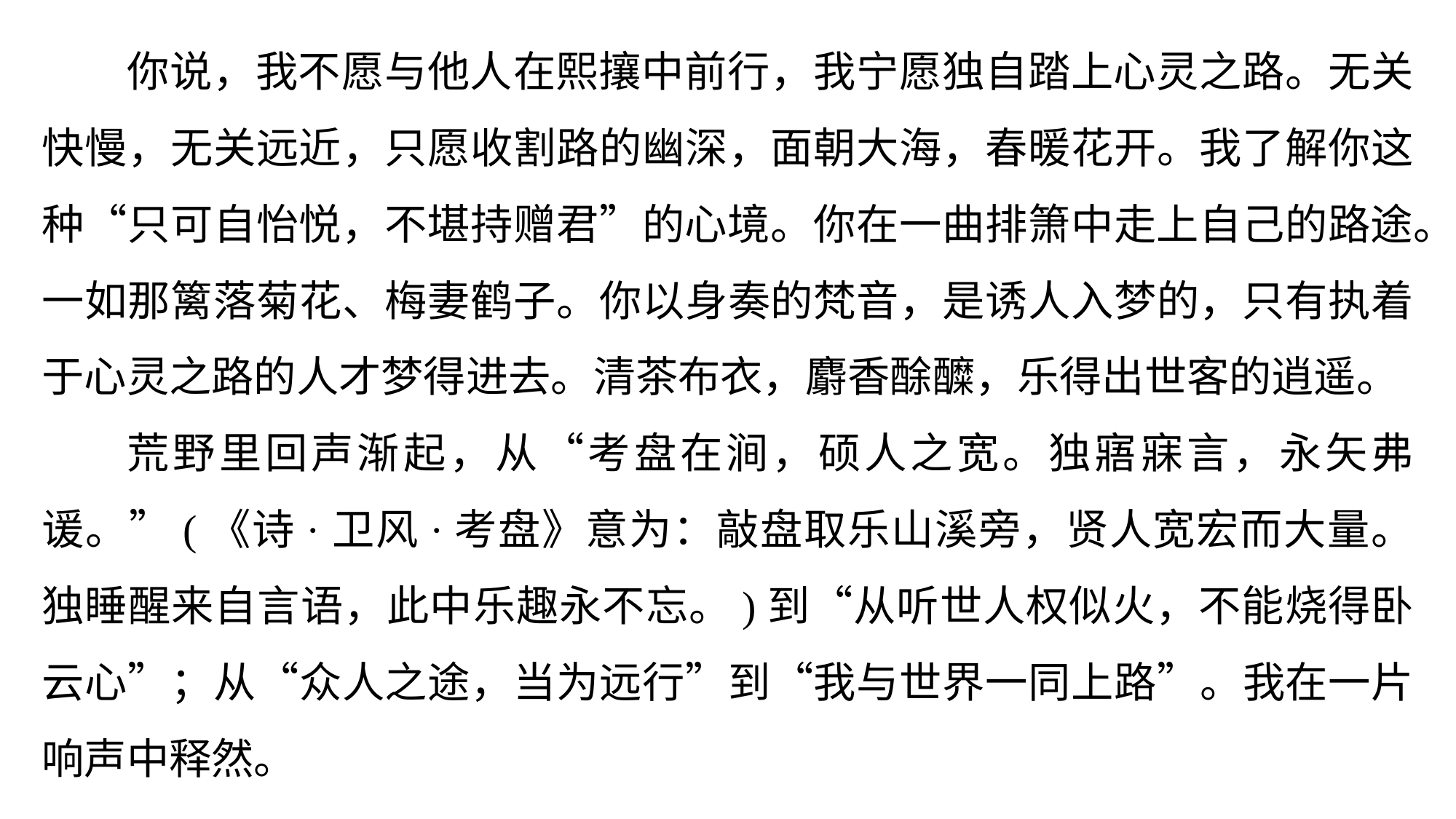

你说，我不愿与他人在熙攘中前行，我宁愿独自踏上心灵之路。无关快慢，无关远近，只愿收割路的幽深，面朝大海，春暖花开。我了解你这种“只可自怡悦，不堪持赠君”的心境。你在一曲排箫中走上自己的路途。一如那篱落菊花、梅妻鹤子。你以身奏的梵音，是诱人入梦的，只有执着于心灵之路的人才梦得进去。清茶布衣，麝香酴醾，乐得出世客的逍遥。
荒野里回声渐起，从“考盘在涧，硕人之宽。独寤寐言，永矢弗谖。”(《诗·卫风·考盘》意为：敲盘取乐山溪旁，贤人宽宏而大量。独睡醒来自言语，此中乐趣永不忘。)到“从听世人权似火，不能烧得卧云心”；从“众人之途，当为远行”到“我与世界一同上路”。我在一片响声中释然。